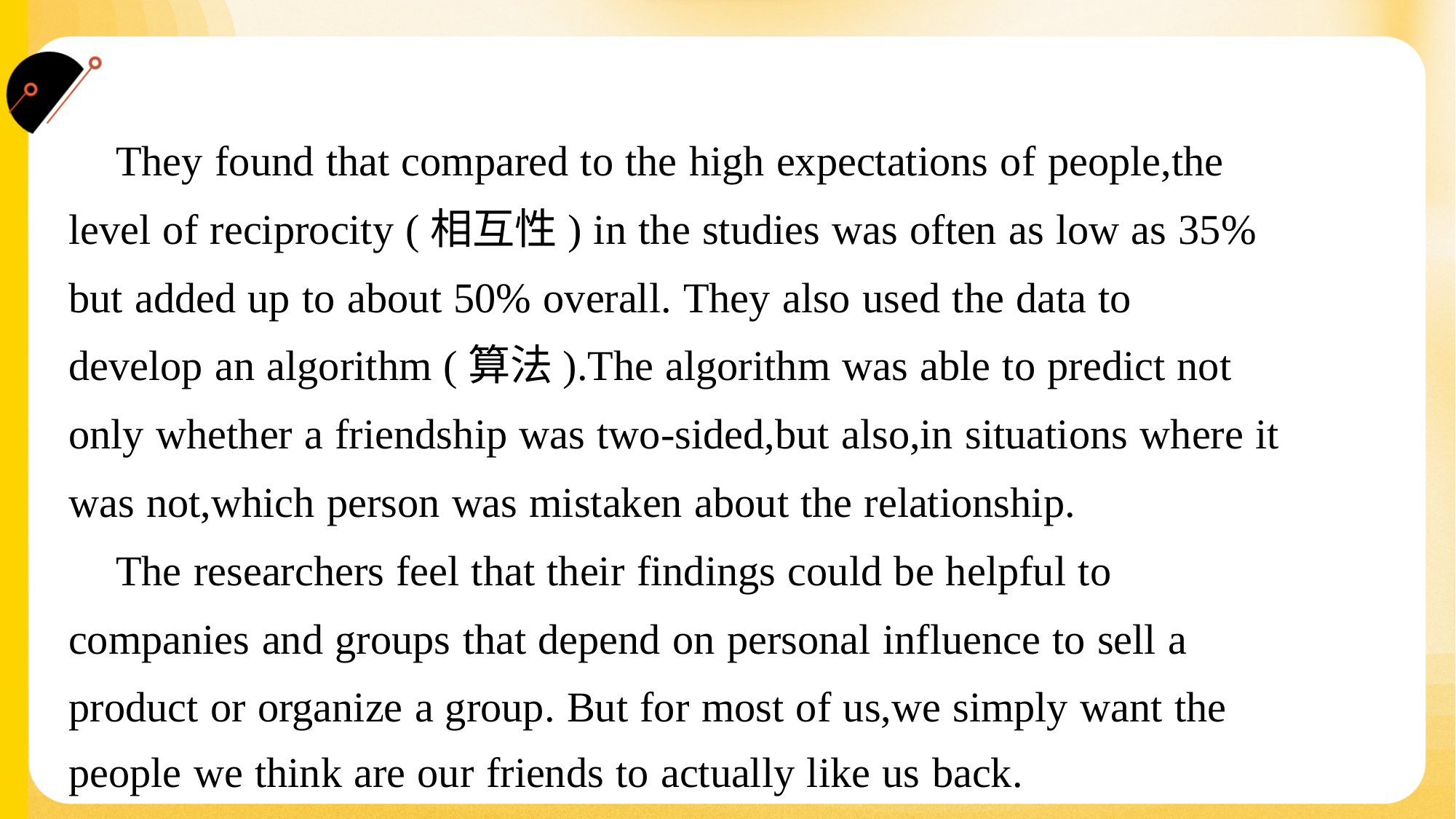

They found that compared to the high expectations of people,the
level of reciprocity (相互性) in the studies was often as low as 35%
but added up to about 50% overall. They also used the data to
develop an algorithm (算法).The algorithm was able to predict not
only whether a friendship was two-sided,but also,in situations where it
was not,which person was mistaken about the relationship.
    The researchers feel that their findings could be helpful to
companies and groups that depend on personal influence to sell a
product or organize a group. But for most of us,we simply want the
people we think are our friends to actually like us back.#1.3